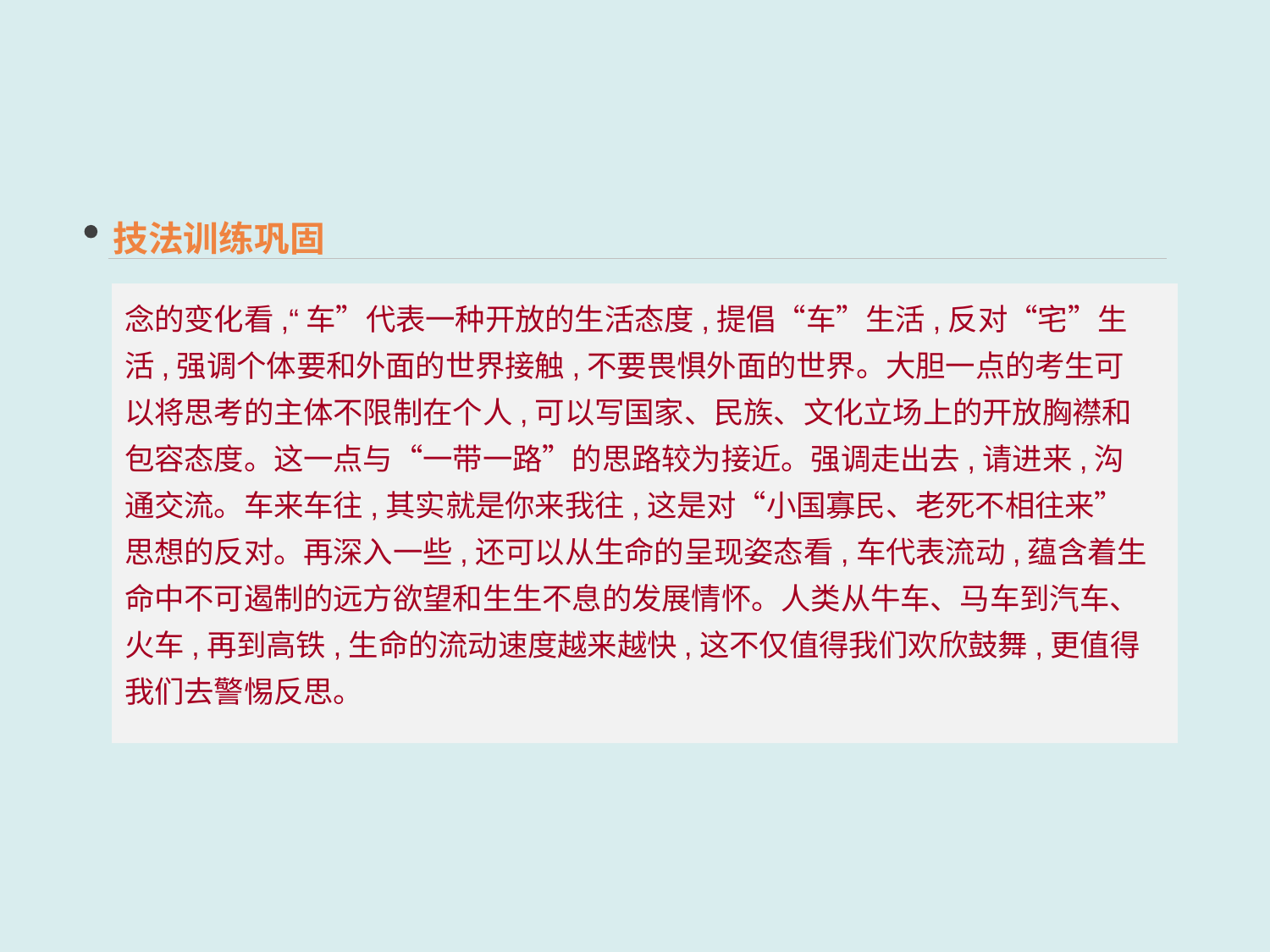

技法训练巩固

念的变化看,“车”代表一种开放的生活态度,提倡“车”生活,反对“宅”生活,强调个体要和外面的世界接触,不要畏惧外面的世界。大胆一点的考生可以将思考的主体不限制在个人,可以写国家、民族、文化立场上的开放胸襟和包容态度。这一点与“一带一路”的思路较为接近。强调走出去,请进来,沟通交流。车来车往,其实就是你来我往,这是对“小国寡民、老死不相往来”思想的反对。再深入一些,还可以从生命的呈现姿态看,车代表流动,蕴含着生命中不可遏制的远方欲望和生生不息的发展情怀。人类从牛车、马车到汽车、火车,再到高铁,生命的流动速度越来越快,这不仅值得我们欢欣鼓舞,更值得我们去警惕反思。